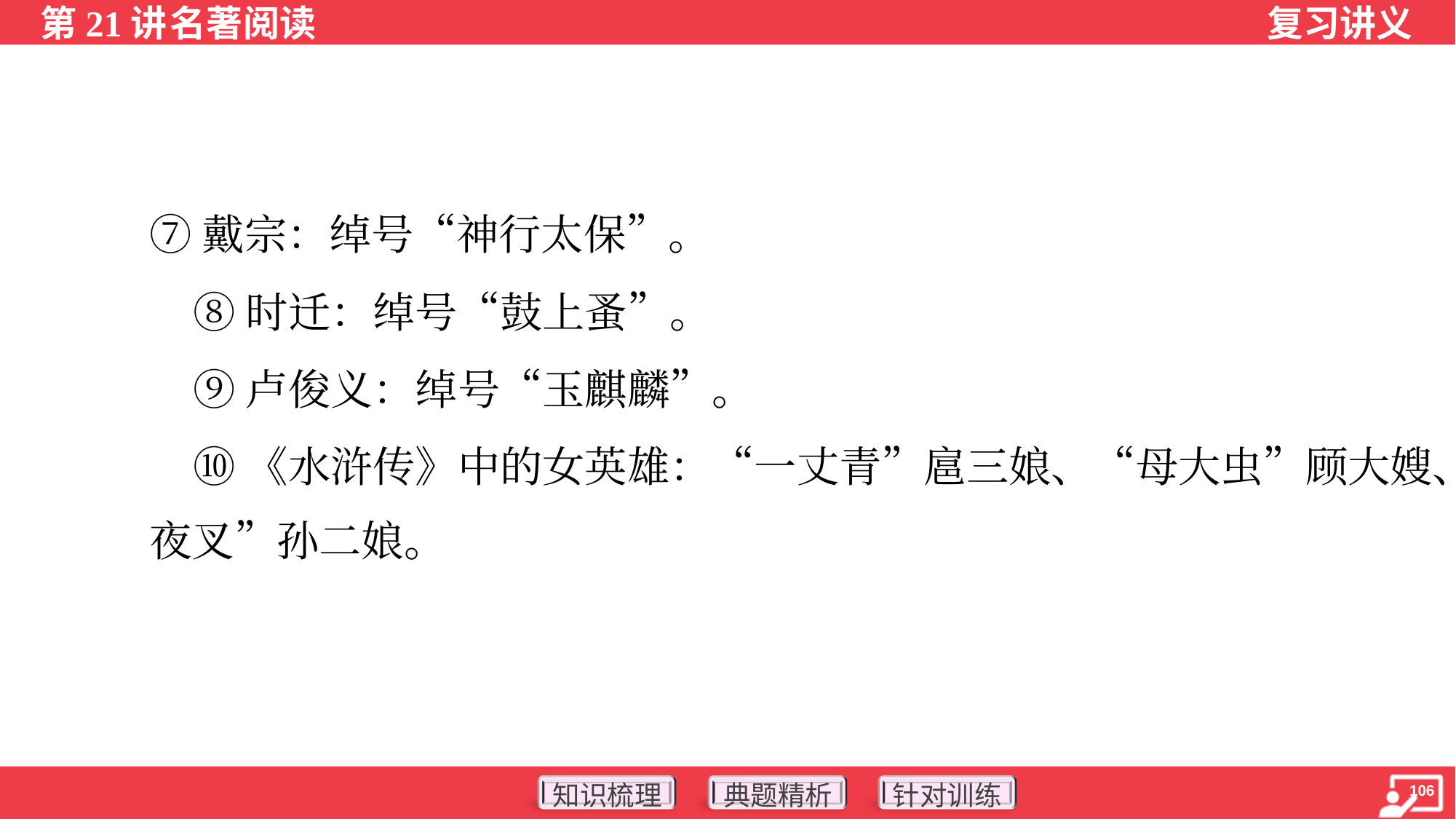

⑦戴宗：绰号“神行太保”。
    ⑧时迁：绰号“鼓上蚤”。
    ⑨卢俊义：绰号“玉麒麟”。
    ⑩《水浒传》中的女英雄：“一丈青”扈三娘、“母大虫”顾大嫂、“母
夜叉”孙二娘。